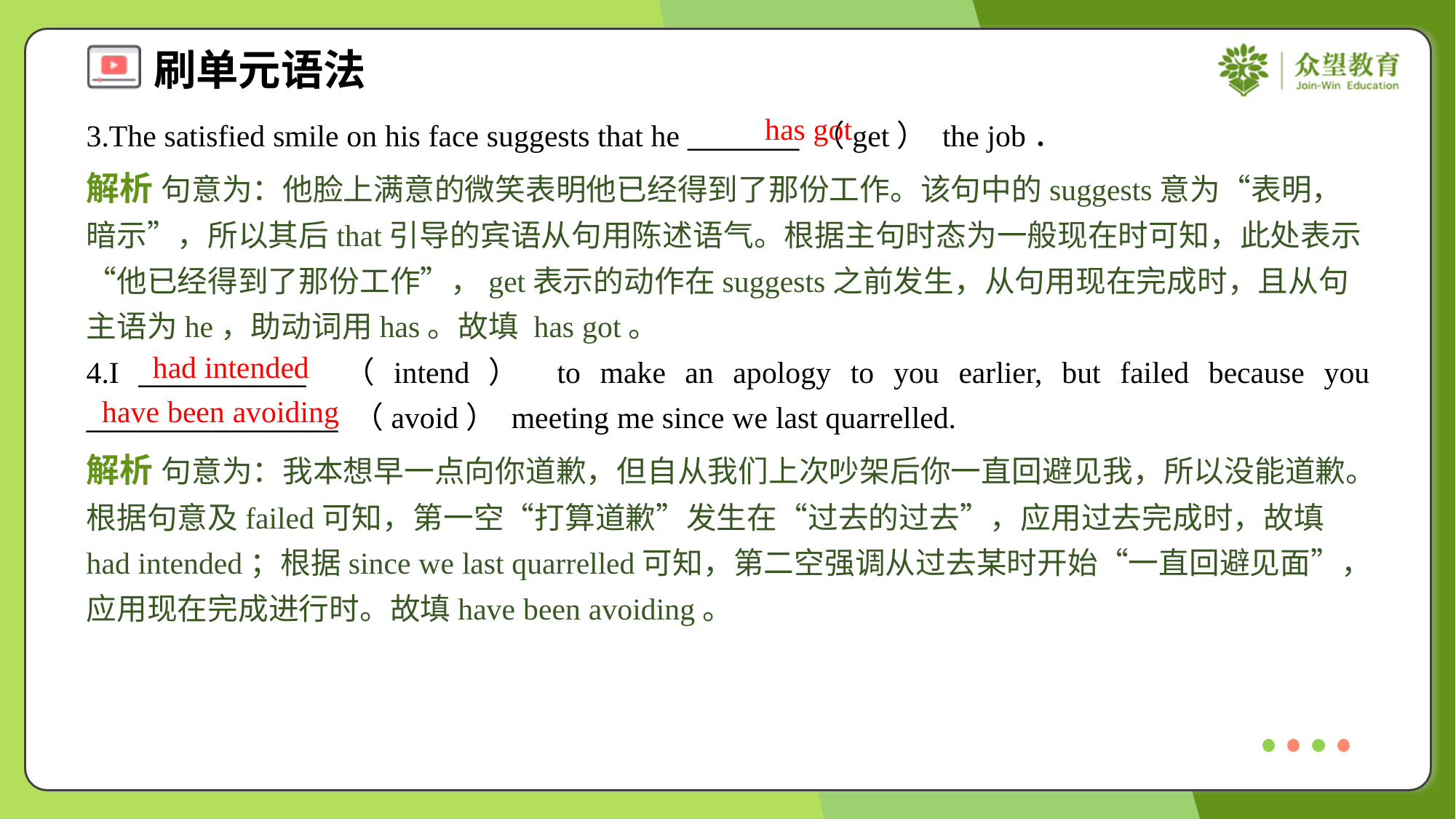

has got
3.The satisfied smile on his face suggests that he ________ （get） the job．
解析 句意为：他脸上满意的微笑表明他已经得到了那份工作。该句中的suggests意为“表明，暗示”，所以其后that引导的宾语从句用陈述语气。根据主句时态为一般现在时可知，此处表示“他已经得到了那份工作”，get表示的动作在suggests之前发生，从句用现在完成时，且从句主语为he，助动词用has。故填 has got。
had intended
4.I ____________ （intend） to make an apology to you earlier, but failed because you __________________ （avoid） meeting me since we last quarrelled.
have been avoiding
解析 句意为：我本想早一点向你道歉，但自从我们上次吵架后你一直回避见我，所以没能道歉。根据句意及failed可知，第一空“打算道歉”发生在“过去的过去”，应用过去完成时，故填had intended；根据since we last quarrelled可知，第二空强调从过去某时开始“一直回避见面”，应用现在完成进行时。故填have been avoiding。